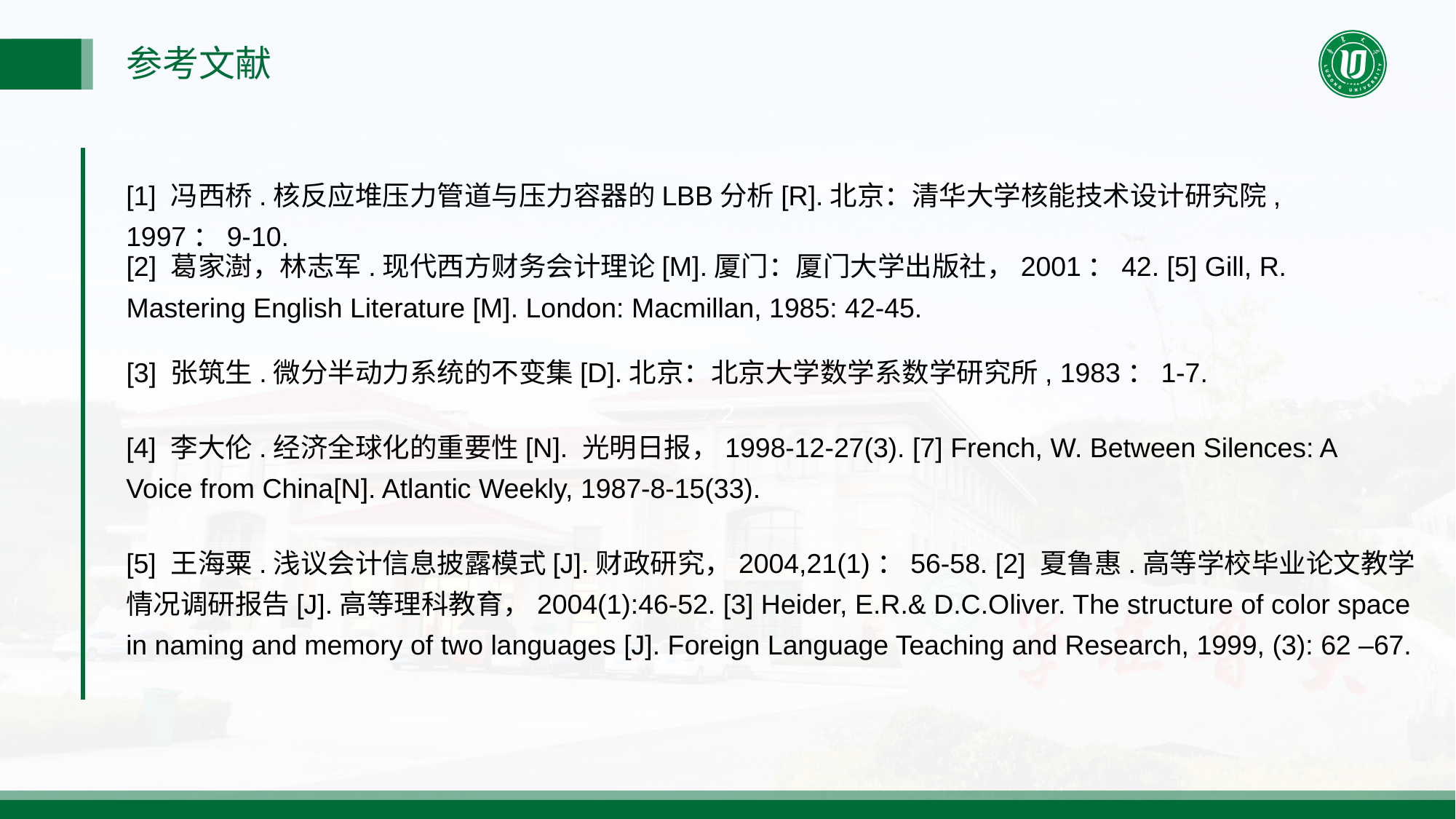

参考文献
[1] 冯西桥.核反应堆压力管道与压力容器的LBB分析[R].北京：清华大学核能技术设计研究院, 1997：9-10.
[2] 葛家澍，林志军.现代西方财务会计理论[M].厦门：厦门大学出版社，2001：42. [5] Gill, R. Mastering English Literature [M]. London: Macmillan, 1985: 42-45.
[3] 张筑生.微分半动力系统的不变集[D].北京：北京大学数学系数学研究所, 1983：1-7.
[4] 李大伦.经济全球化的重要性[N]. 光明日报，1998-12-27(3). [7] French, W. Between Silences: A Voice from China[N]. Atlantic Weekly, 1987-8-15(33).
[5] 王海粟.浅议会计信息披露模式[J].财政研究，2004,21(1)：56-58. [2] 夏鲁惠.高等学校毕业论文教学情况调研报告[J].高等理科教育，2004(1):46-52. [3] Heider, E.R.& D.C.Oliver. The structure of color space in naming and memory of two languages [J]. Foreign Language Teaching and Research, 1999, (3): 62 –67.